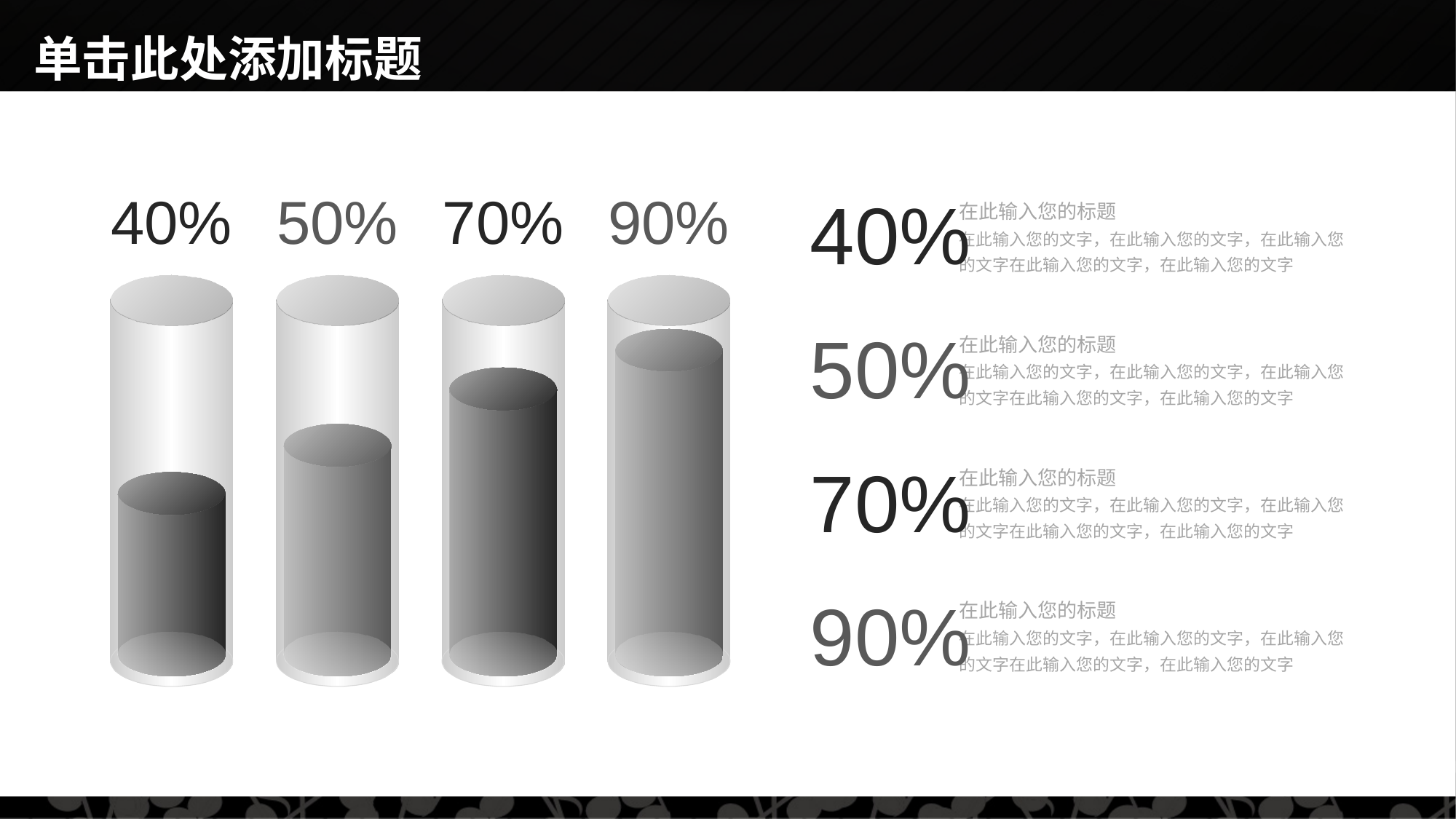

# 单击此处添加标题
40%
50%
70%
90%
40%
在此输入您的标题
在此输入您的文字，在此输入您的文字，在此输入您的文字在此输入您的文字，在此输入您的文字

50%
在此输入您的标题
在此输入您的文字，在此输入您的文字，在此输入您的文字在此输入您的文字，在此输入您的文字

70%
在此输入您的标题
在此输入您的文字，在此输入您的文字，在此输入您的文字在此输入您的文字，在此输入您的文字

90%
在此输入您的标题
在此输入您的文字，在此输入您的文字，在此输入您的文字在此输入您的文字，在此输入您的文字